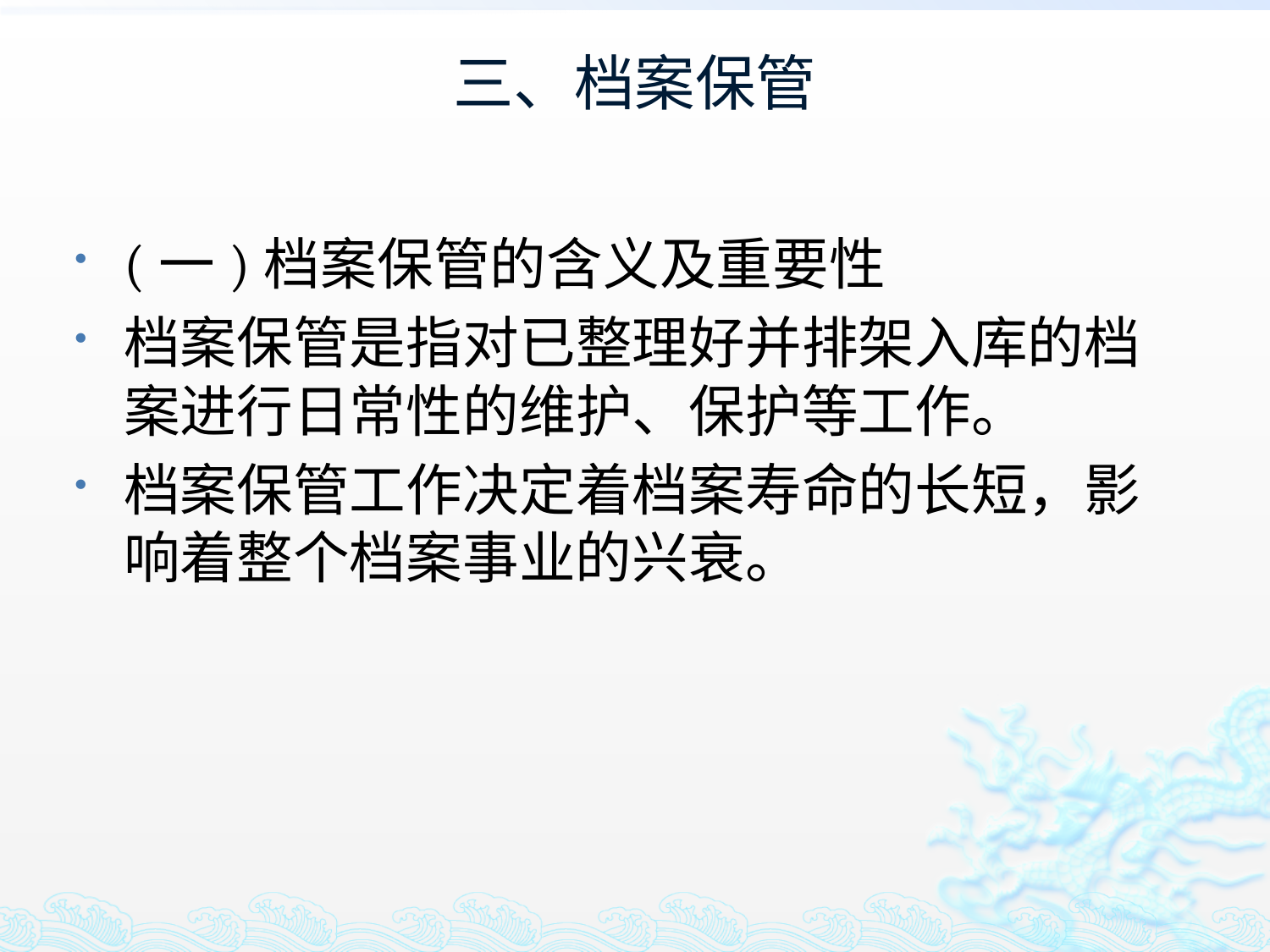

# 三、档案保管
(一)档案保管的含义及重要性
档案保管是指对已整理好并排架入库的档案进行日常性的维护、保护等工作。
档案保管工作决定着档案寿命的长短，影响着整个档案事业的兴衰。